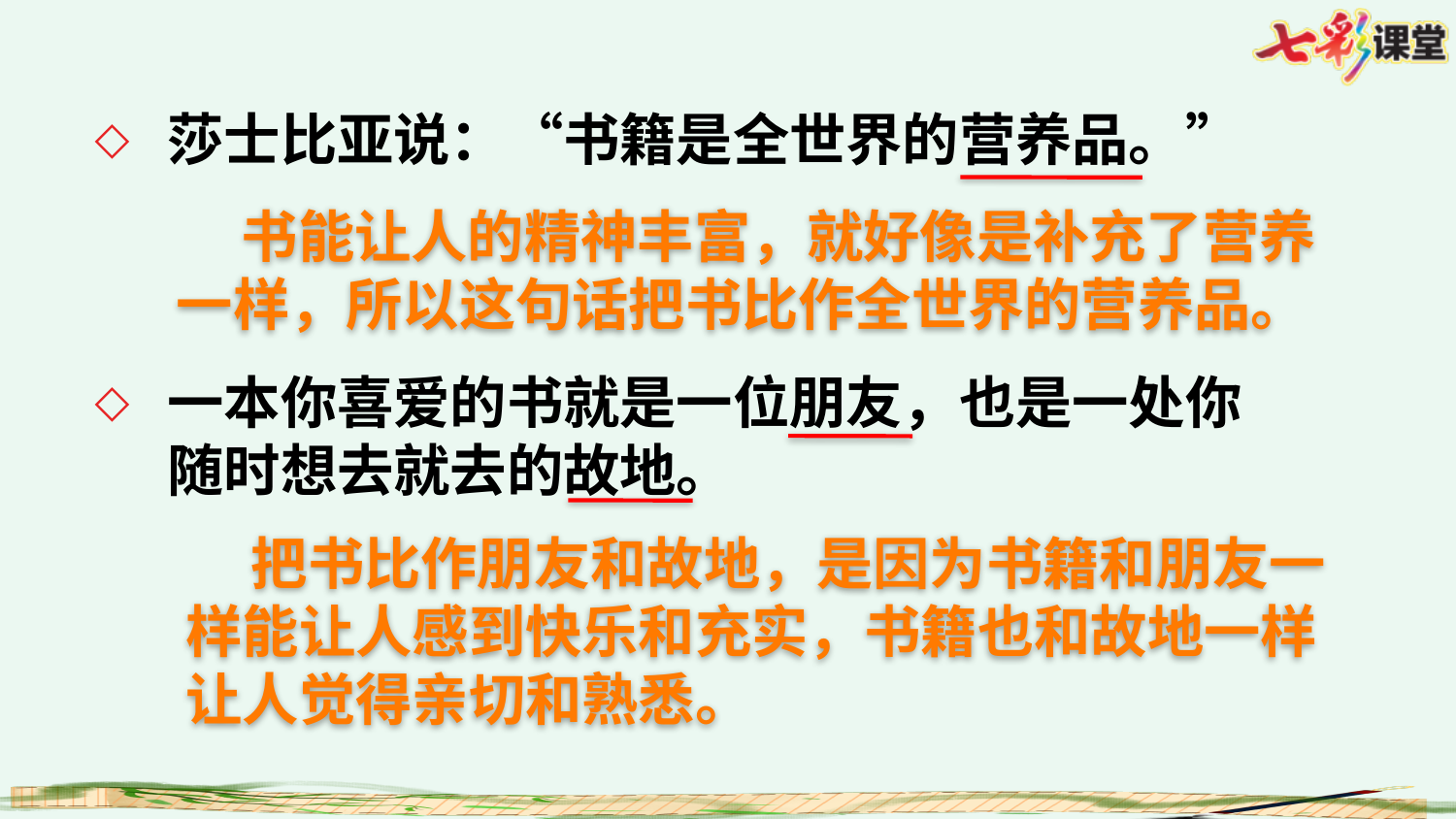

莎士比亚说：“书籍是全世界的营养品。”
    书能让人的精神丰富，就好像是补充了营养一样，所以这句话把书比作全世界的营养品。
一本你喜爱的书就是一位朋友，也是一处你随时想去就去的故地。
    把书比作朋友和故地，是因为书籍和朋友一样能让人感到快乐和充实，书籍也和故地一样让人觉得亲切和熟悉。